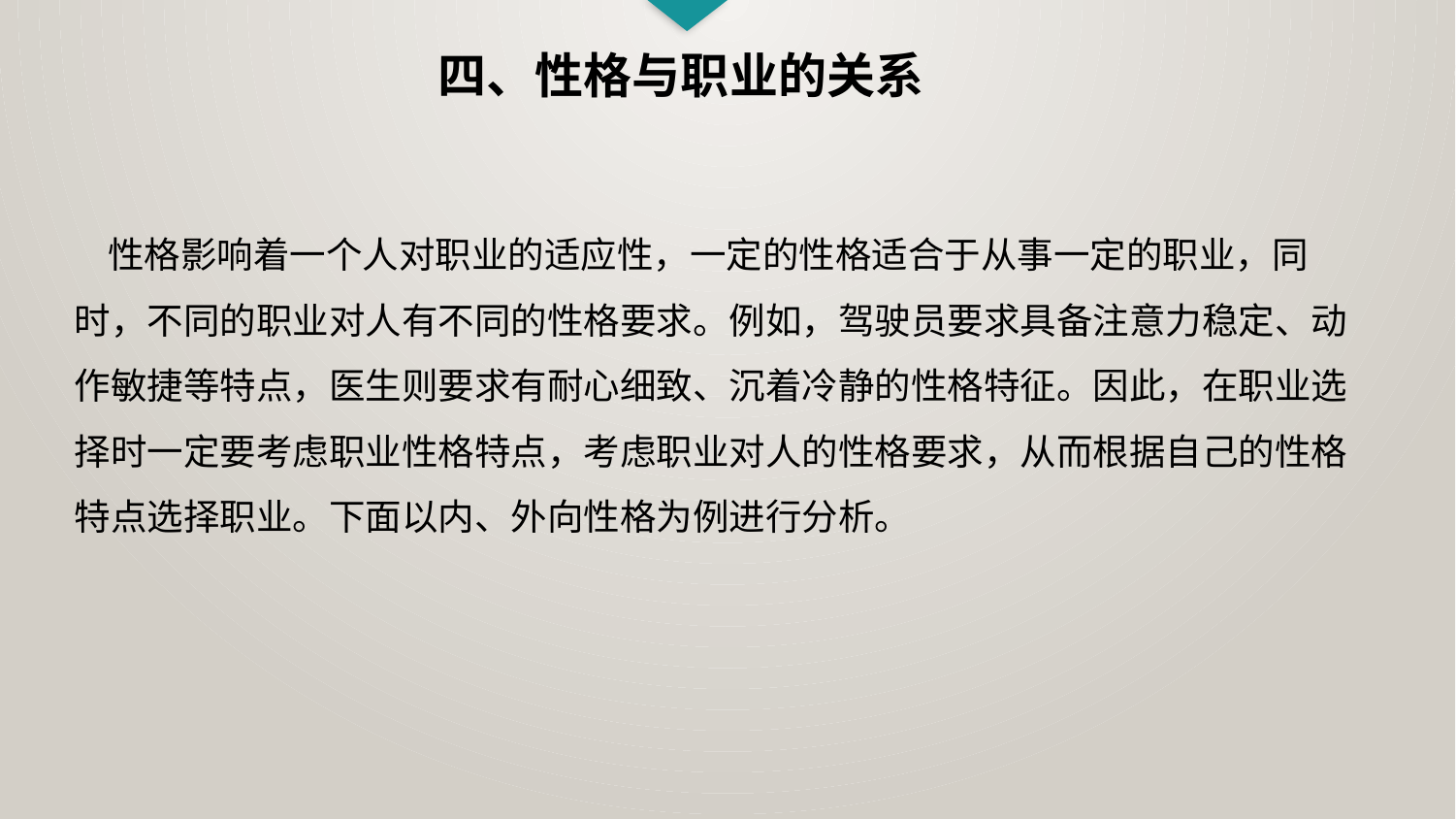

四、性格与职业的关系
   性格影响着一个人对职业的适应性，一定的性格适合于从事一定的职业，同时，不同的职业对人有不同的性格要求。例如，驾驶员要求具备注意力稳定、动作敏捷等特点，医生则要求有耐心细致、沉着冷静的性格特征。因此，在职业选择时一定要考虑职业性格特点，考虑职业对人的性格要求，从而根据自己的性格特点选择职业。下面以内、外向性格为例进行分析。
33